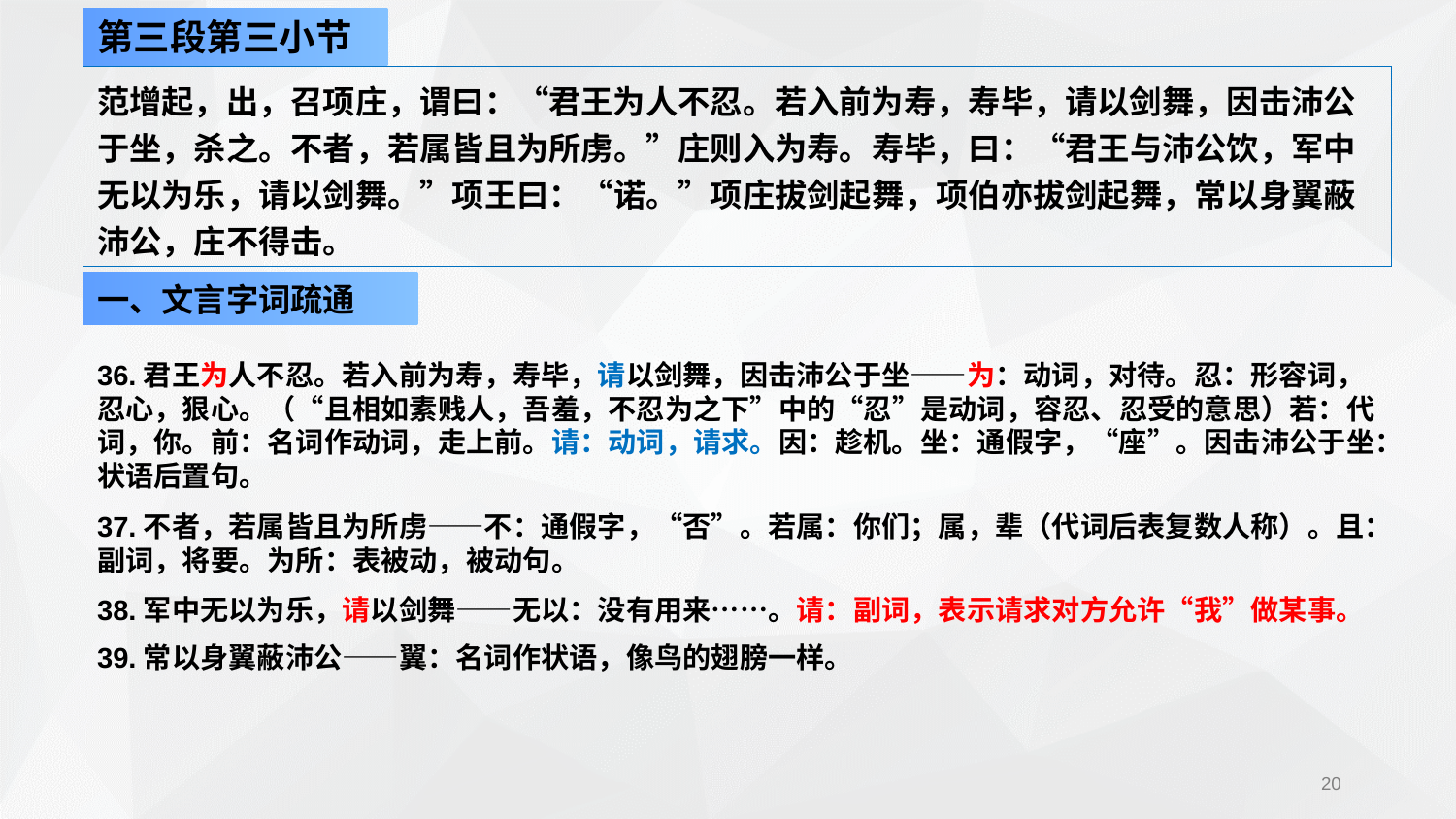

第三段第三小节
范增起，出，召项庄，谓曰：“君王为人不忍。若入前为寿，寿毕，请以剑舞，因击沛公于坐，杀之。不者，若属皆且为所虏。”庄则入为寿。寿毕，曰：“君王与沛公饮，军中无以为乐，请以剑舞。”项王曰：“诺。”项庄拔剑起舞，项伯亦拔剑起舞，常以身翼蔽沛公，庄不得击。
一、文言字词疏通
36.君王为人不忍。若入前为寿，寿毕，请以剑舞，因击沛公于坐——为：动词，对待。忍：形容词，忍心，狠心。（“且相如素贱人，吾羞，不忍为之下”中的“忍”是动词，容忍、忍受的意思）若：代词，你。前：名词作动词，走上前。请：动词，请求。因：趁机。坐：通假字，“座”。因击沛公于坐：状语后置句。
37.不者，若属皆且为所虏——不：通假字，“否”。若属：你们；属，辈（代词后表复数人称）。且：副词，将要。为所：表被动，被动句。
38.军中无以为乐，请以剑舞——无以：没有用来……。请：副词，表示请求对方允许“我”做某事。
39.常以身翼蔽沛公——翼：名词作状语，像鸟的翅膀一样。
20